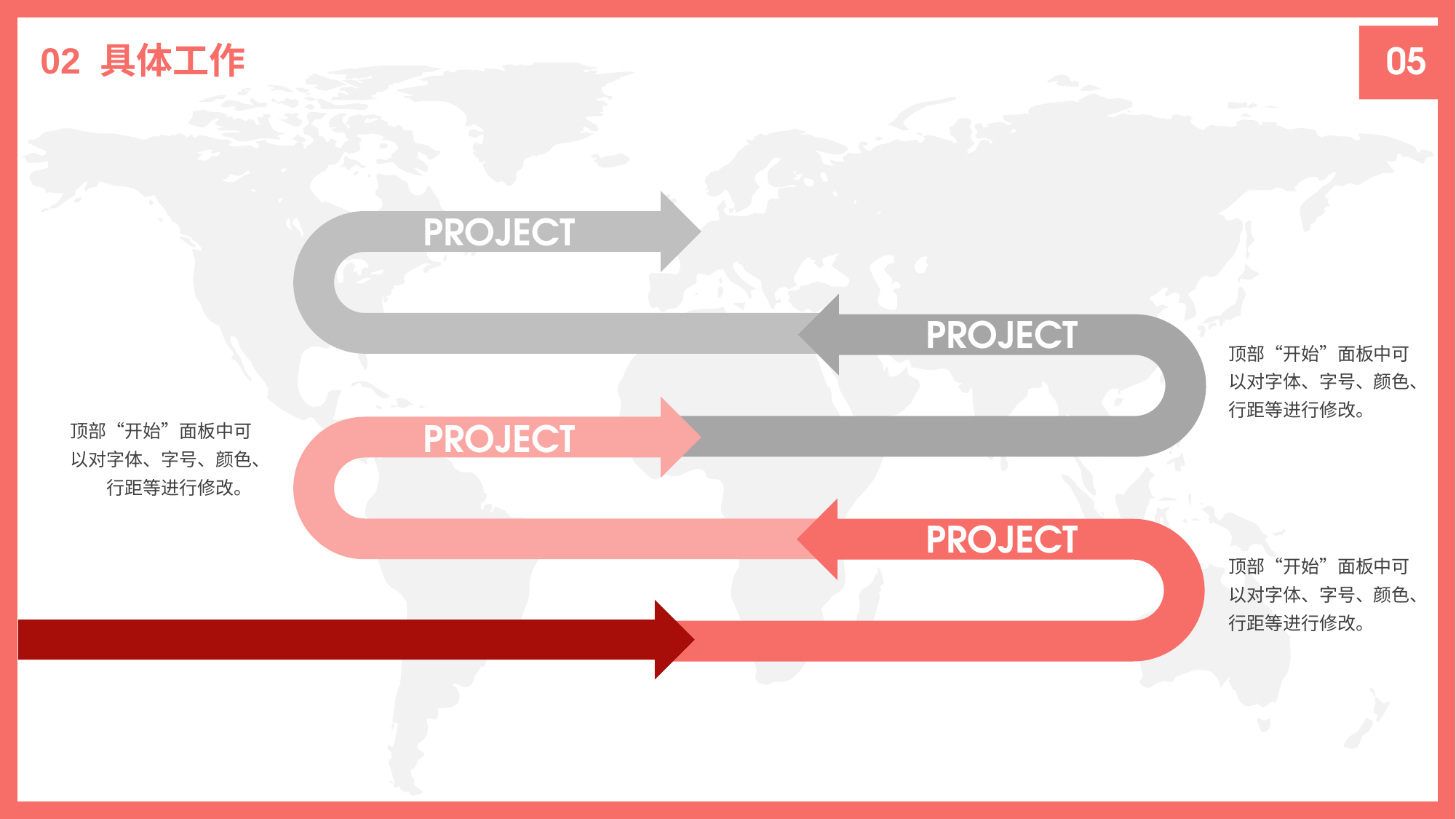

05
02 具体工作

PROJECT

PROJECT

顶部“开始”面板中可以对字体、字号、颜色、行距等进行修改。
顶部“开始”面板中可以对字体、字号、颜色、行距等进行修改。
PROJECT
PROJECT
顶部“开始”面板中可以对字体、字号、颜色、行距等进行修改。